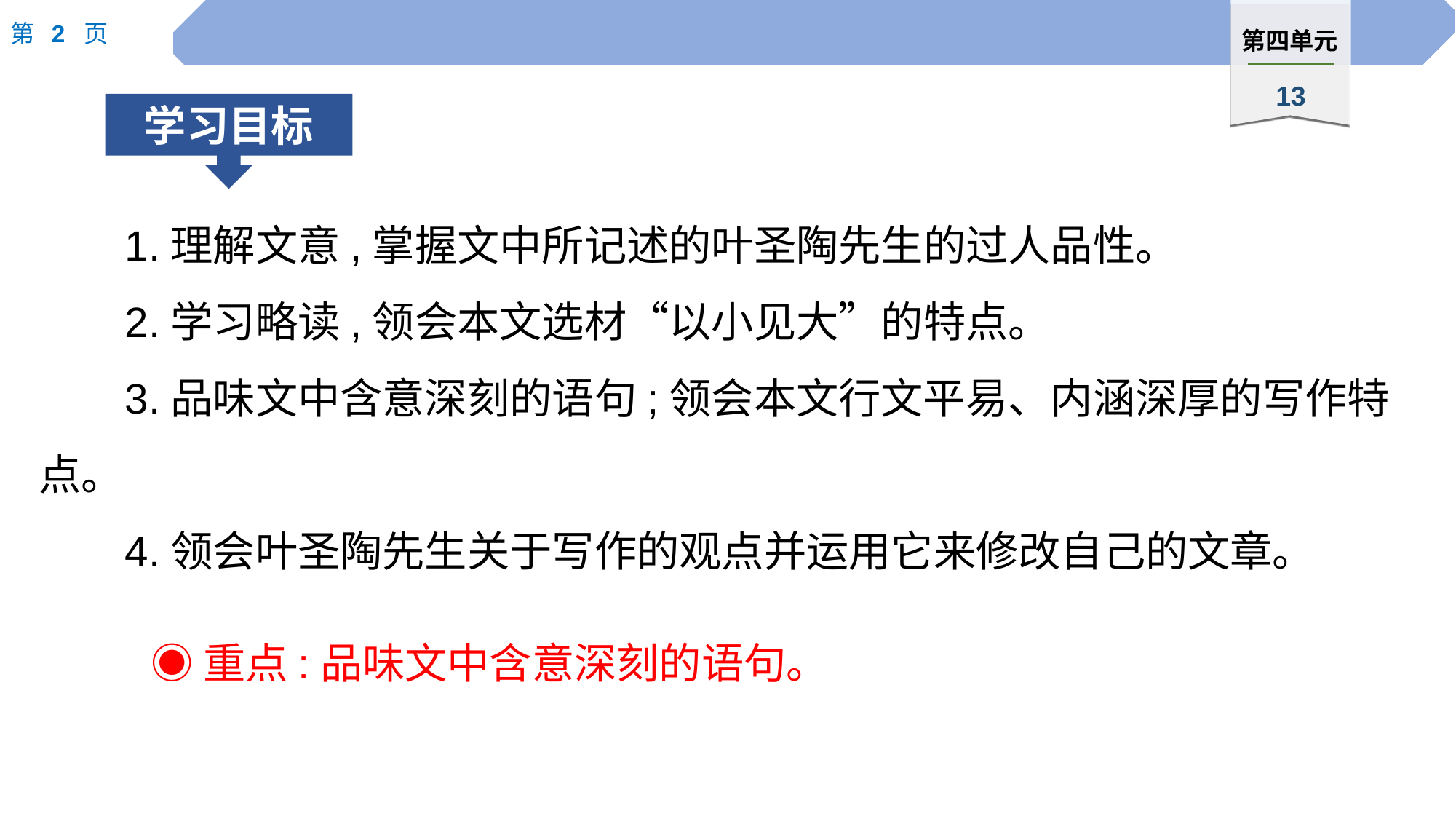

1.理解文意,掌握文中所记述的叶圣陶先生的过人品性。
2.学习略读,领会本文选材“以小见大”的特点。
3.品味文中含意深刻的语句;领会本文行文平易、内涵深厚的写作特点。
4.领会叶圣陶先生关于写作的观点并运用它来修改自己的文章。
◉重点:品味文中含意深刻的语句。